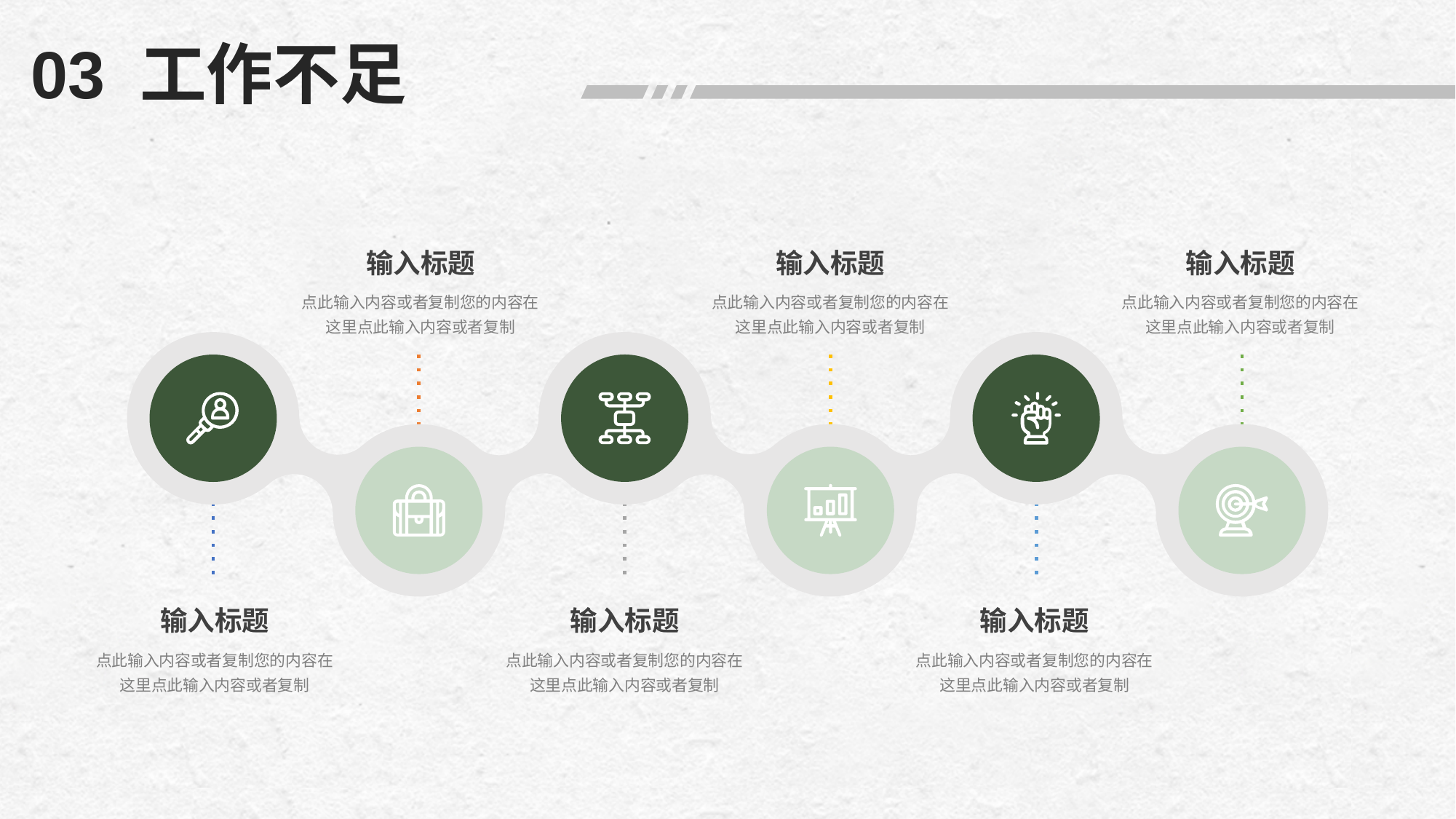

03 工作不足

输入标题
输入标题
输入标题
点此输入内容或者复制您的内容在这里点此输入内容或者复制
点此输入内容或者复制您的内容在这里点此输入内容或者复制
点此输入内容或者复制您的内容在这里点此输入内容或者复制

输入标题
输入标题
输入标题
点此输入内容或者复制您的内容在这里点此输入内容或者复制
点此输入内容或者复制您的内容在这里点此输入内容或者复制
点此输入内容或者复制您的内容在这里点此输入内容或者复制